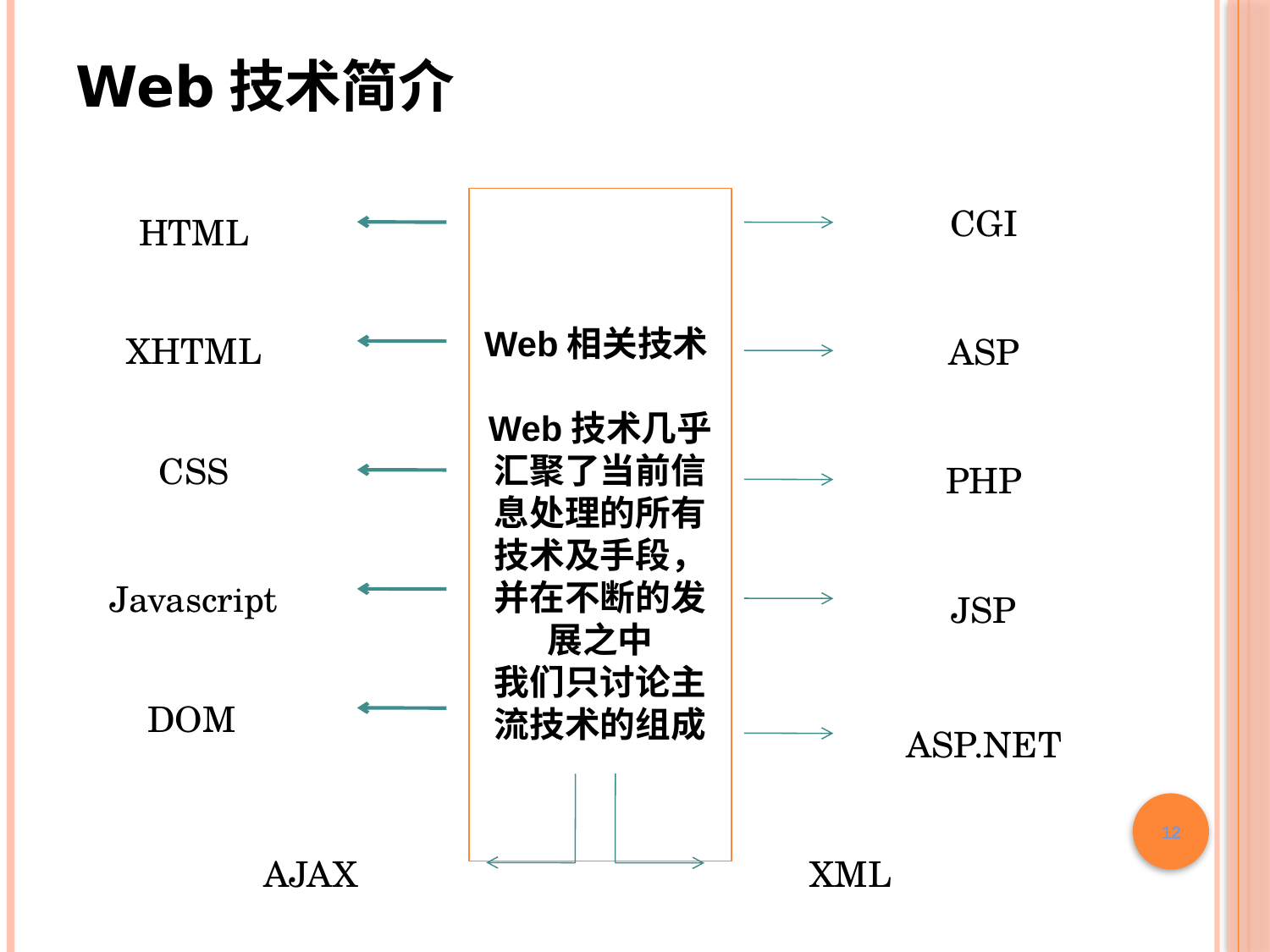

Web技术简介
CGI
HTML

Web相关技术

Web技术几乎汇聚了当前信息处理的所有技术及手段，并在不断的发展之中
我们只讨论主流技术的组成

XHTML
ASP

CSS
PHP
Javascript
JSP
DOM
ASP.NET
12
AJAX
XML